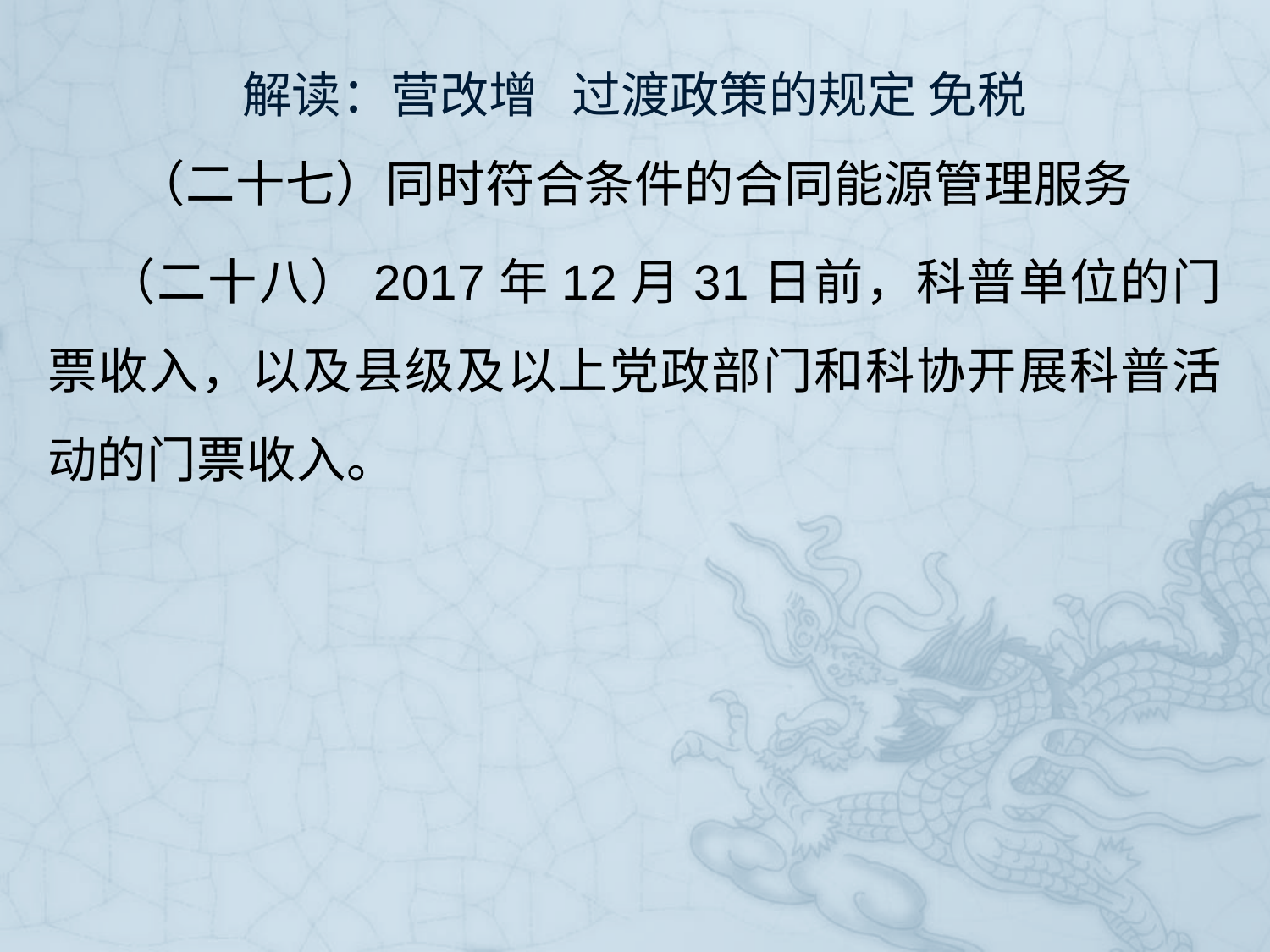

# 解读：营改增   过渡政策的规定 免税
（二十七）同时符合条件的合同能源管理服务
（二十八）2017年12月31日前，科普单位的门票收入，以及县级及以上党政部门和科协开展科普活动的门票收入。